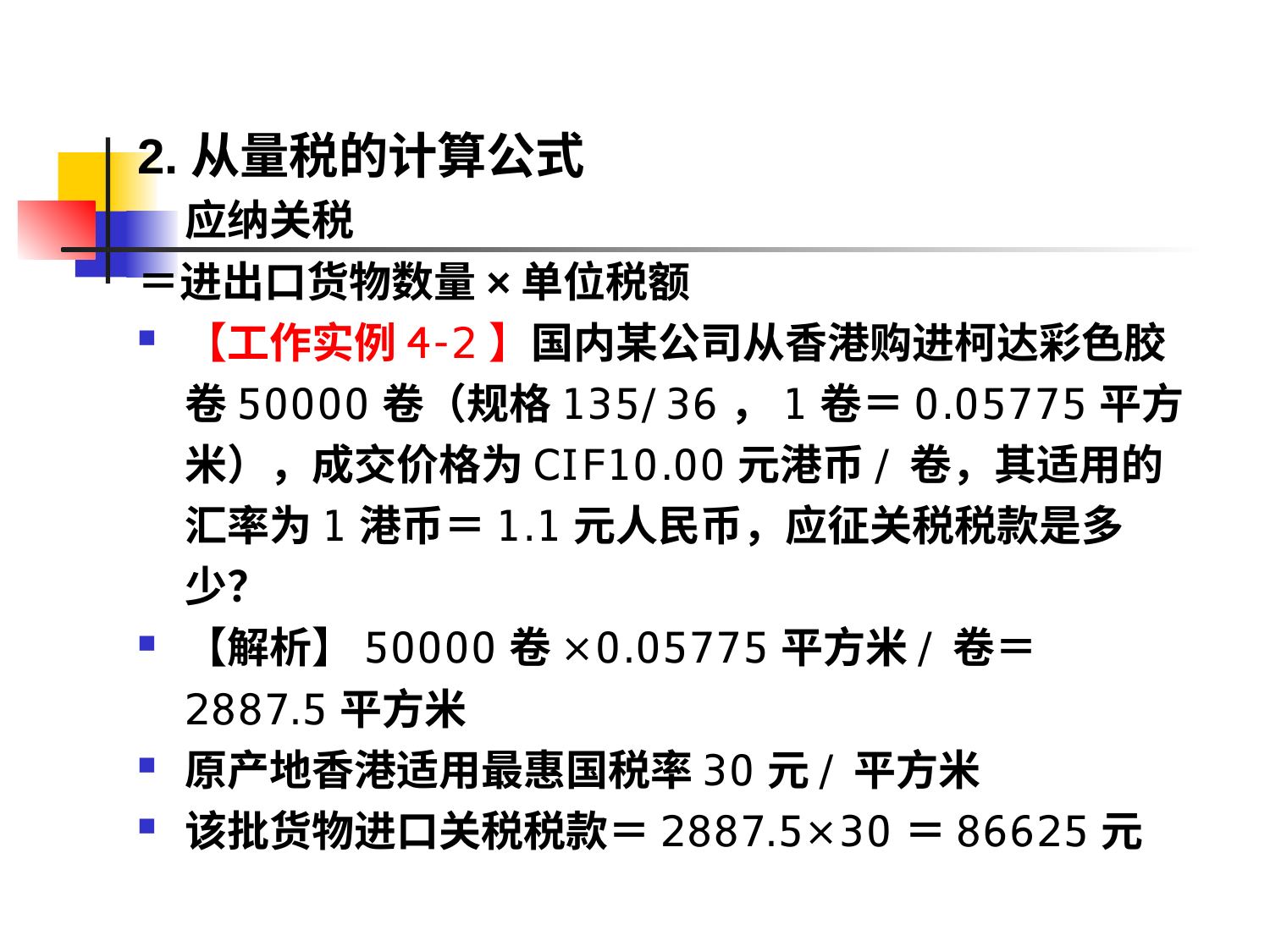

2.从量税的计算公式
应纳关税
＝进出口货物数量×单位税额
【工作实例4-2】国内某公司从香港购进柯达彩色胶卷50000卷（规格135/36，1卷＝0.05775平方米），成交价格为CIF10.00元港币/卷，其适用的汇率为1港币＝1.1元人民币，应征关税税款是多少？
【解析】50000卷×0.05775平方米/卷＝2887.5平方米
原产地香港适用最惠国税率30元/平方米
该批货物进口关税税款＝2887.5×30＝86625元